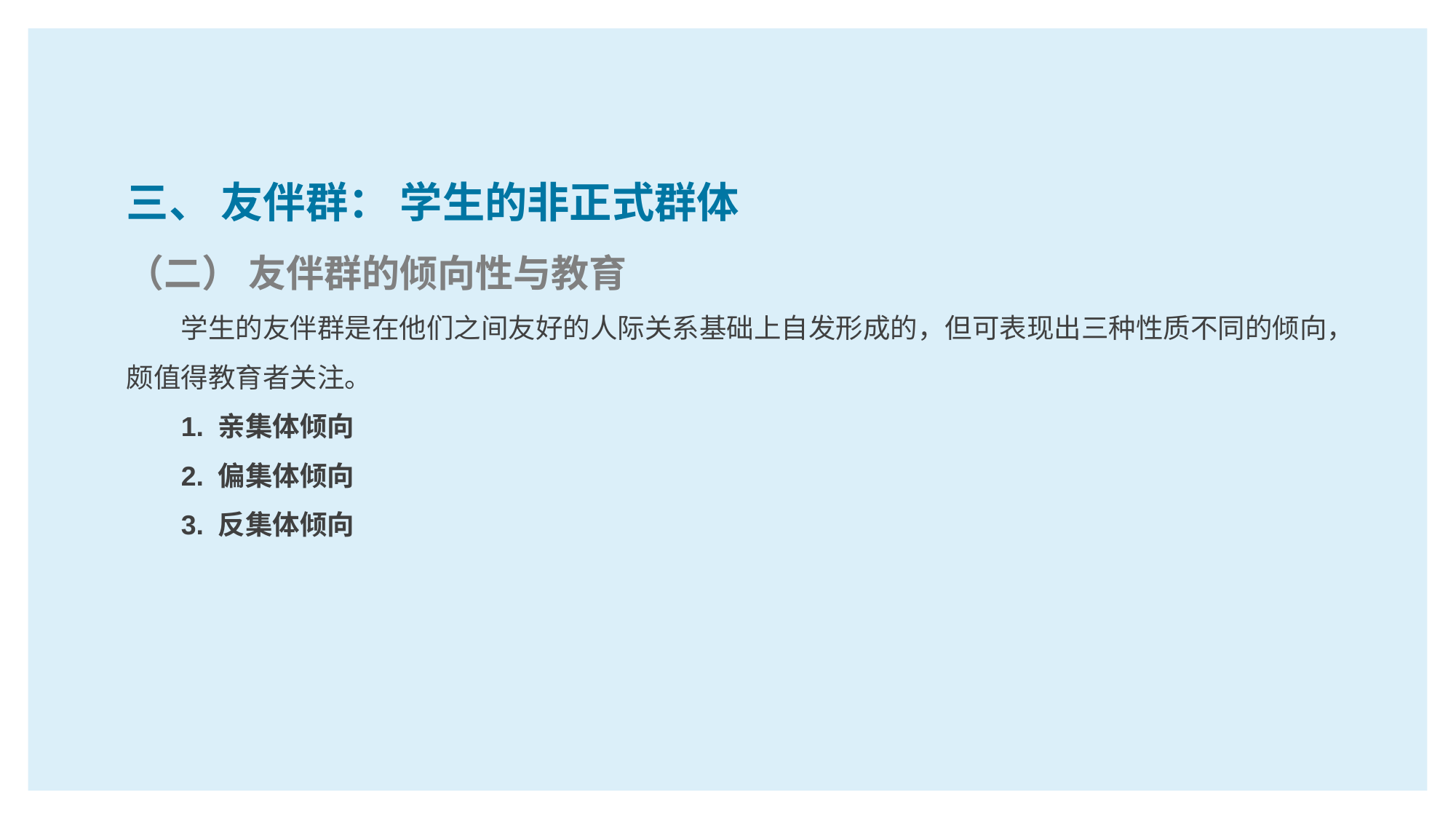

三、 友伴群： 学生的非正式群体
（二） 友伴群的倾向性与教育
学生的友伴群是在他们之间友好的人际关系基础上自发形成的，但可表现出三种性质不同的倾向，颇值得教育者关注。
1. 亲集体倾向
2. 偏集体倾向
3. 反集体倾向